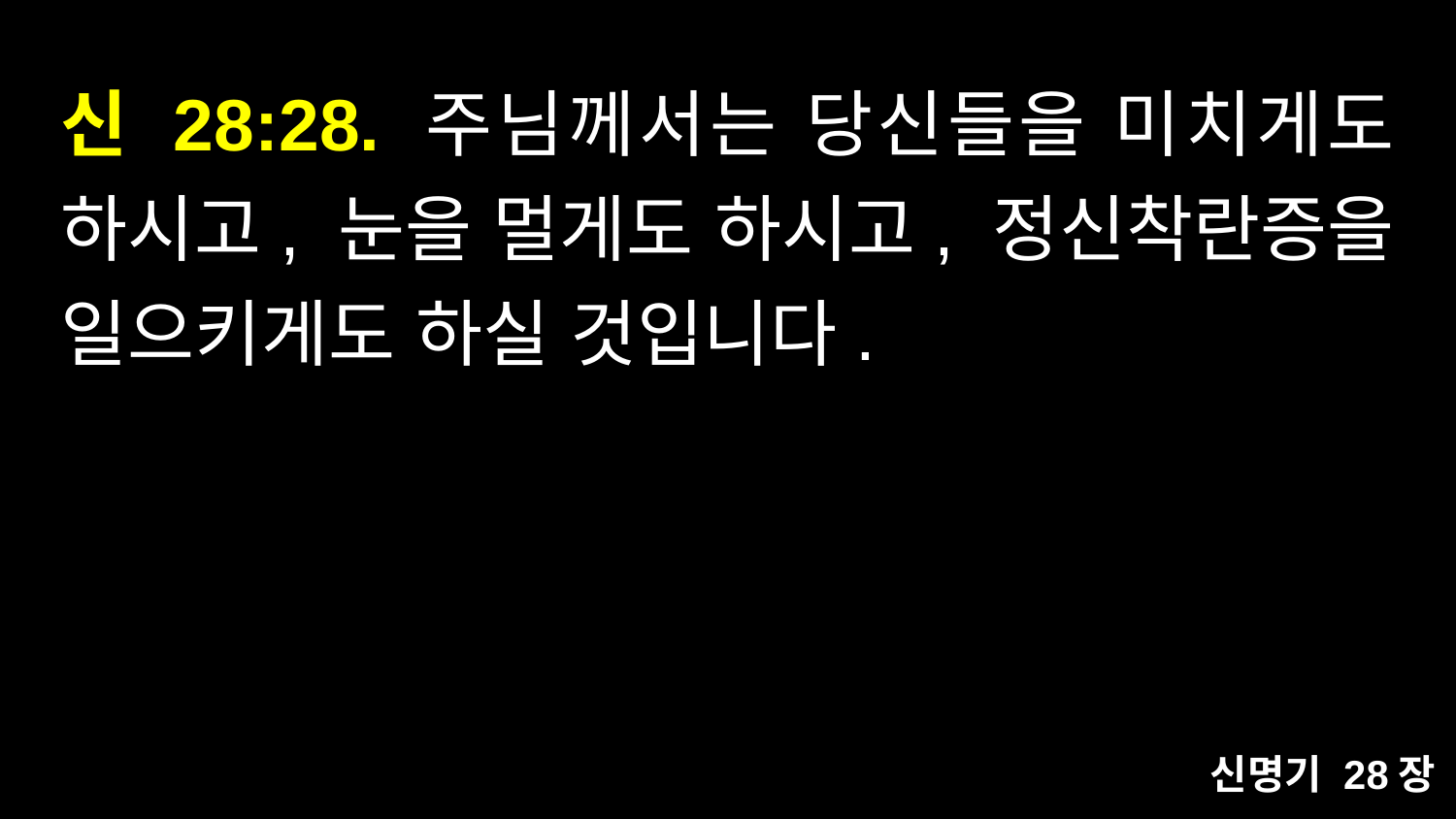

# 신 28:28. 주님께서는 당신들을 미치게도 하시고, 눈을 멀게도 하시고, 정신착란증을 일으키게도 하실 것입니다.
신명기 28장